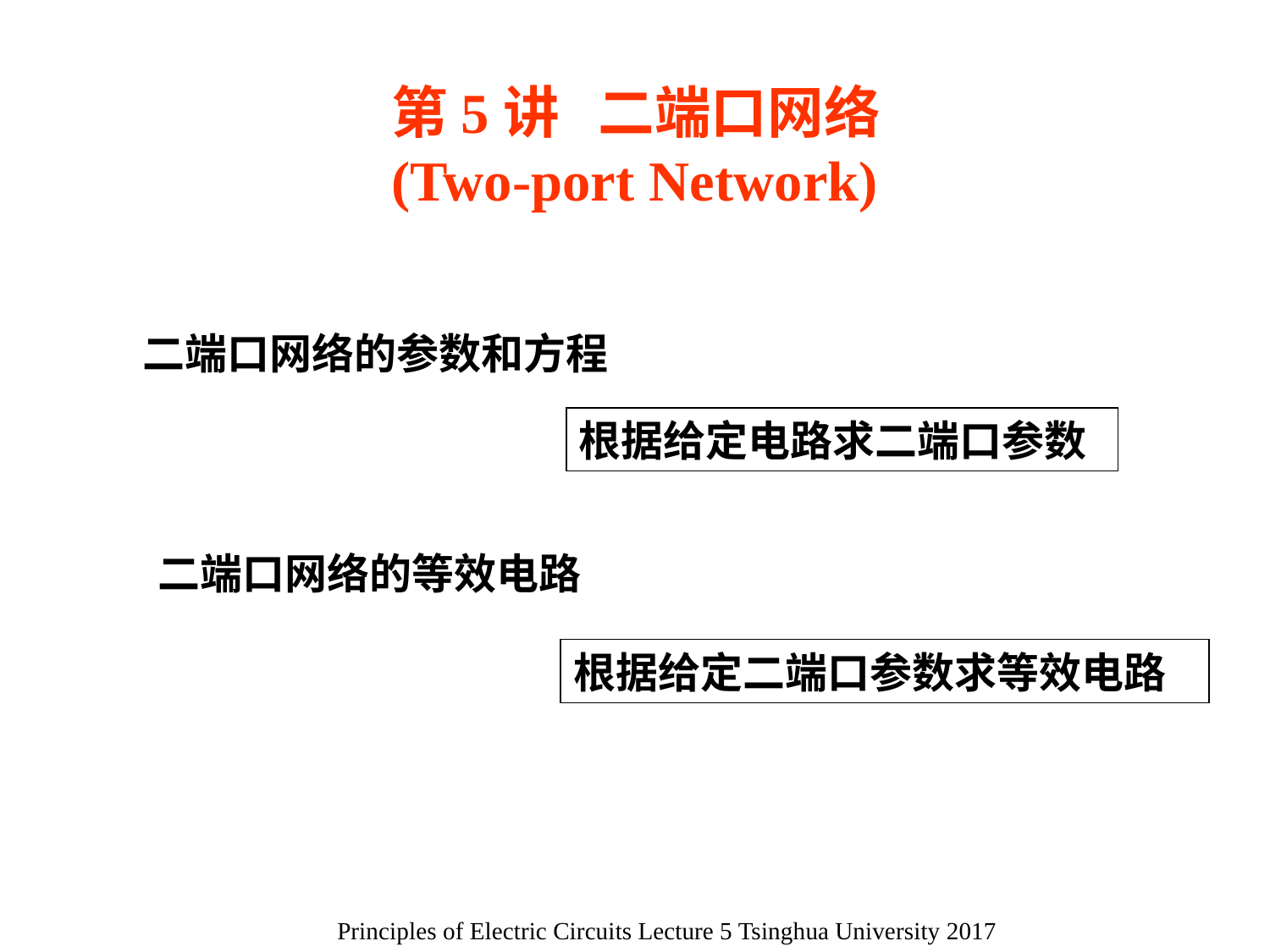

第5讲   二端口网络
(Two-port Network)
二端口网络的参数和方程
根据给定电路求二端口参数
二端口网络的等效电路
根据给定二端口参数求等效电路
Principles of Electric Circuits Lecture 5 Tsinghua University 2017